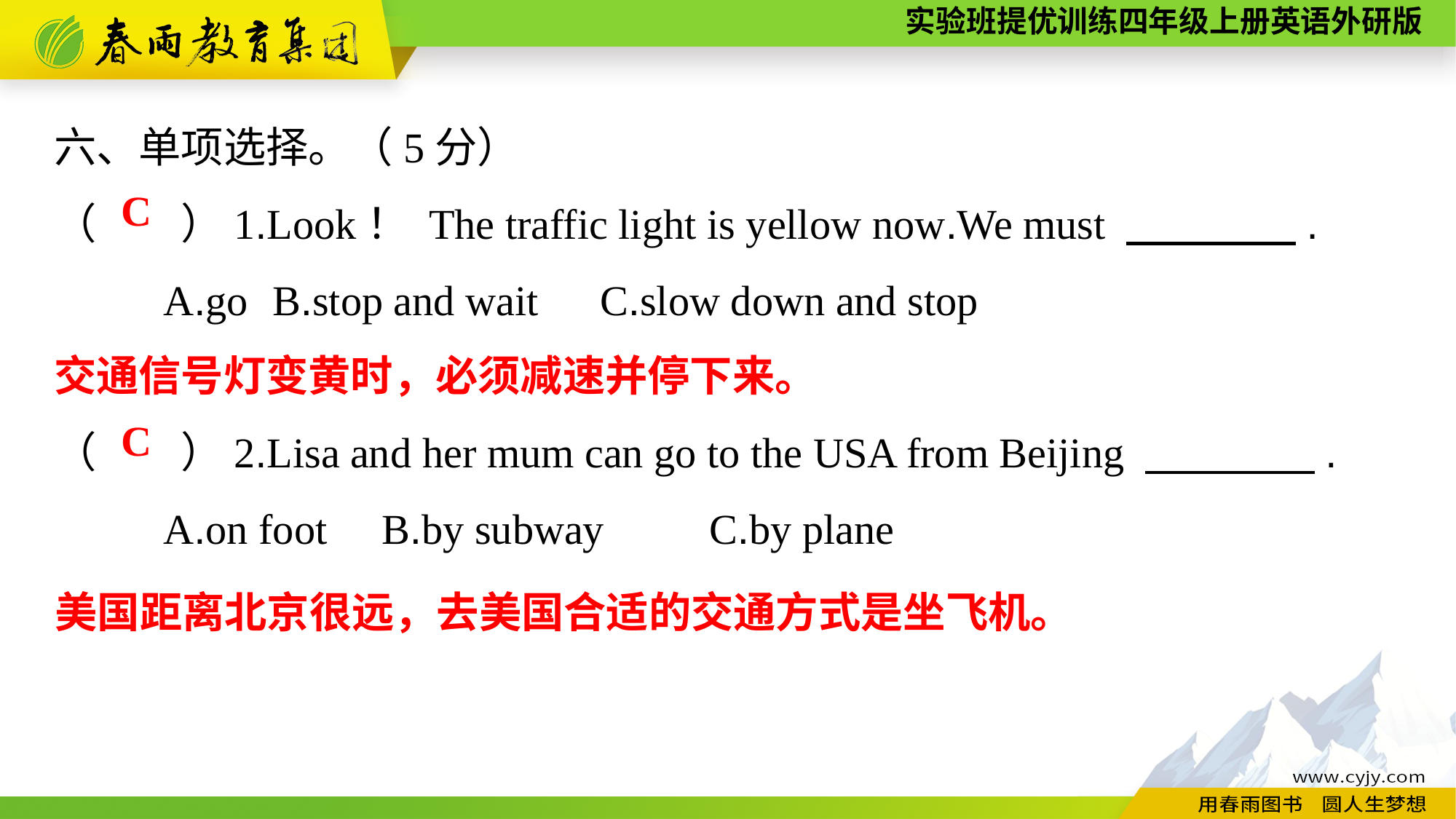

六、单项选择。（5分）
（　　）1.Look！ The traffic light is yellow now.We must 　　　　.
	A.go	B.stop and wait	C.slow down and stop

（　　）2.Lisa and her mum can go to the USA from Beijing 　　　　.
	A.on foot	B.by subway	C.by plane

C
交通信号灯变黄时，必须减速并停下来。
C
美国距离北京很远，去美国合适的交通方式是坐飞机。